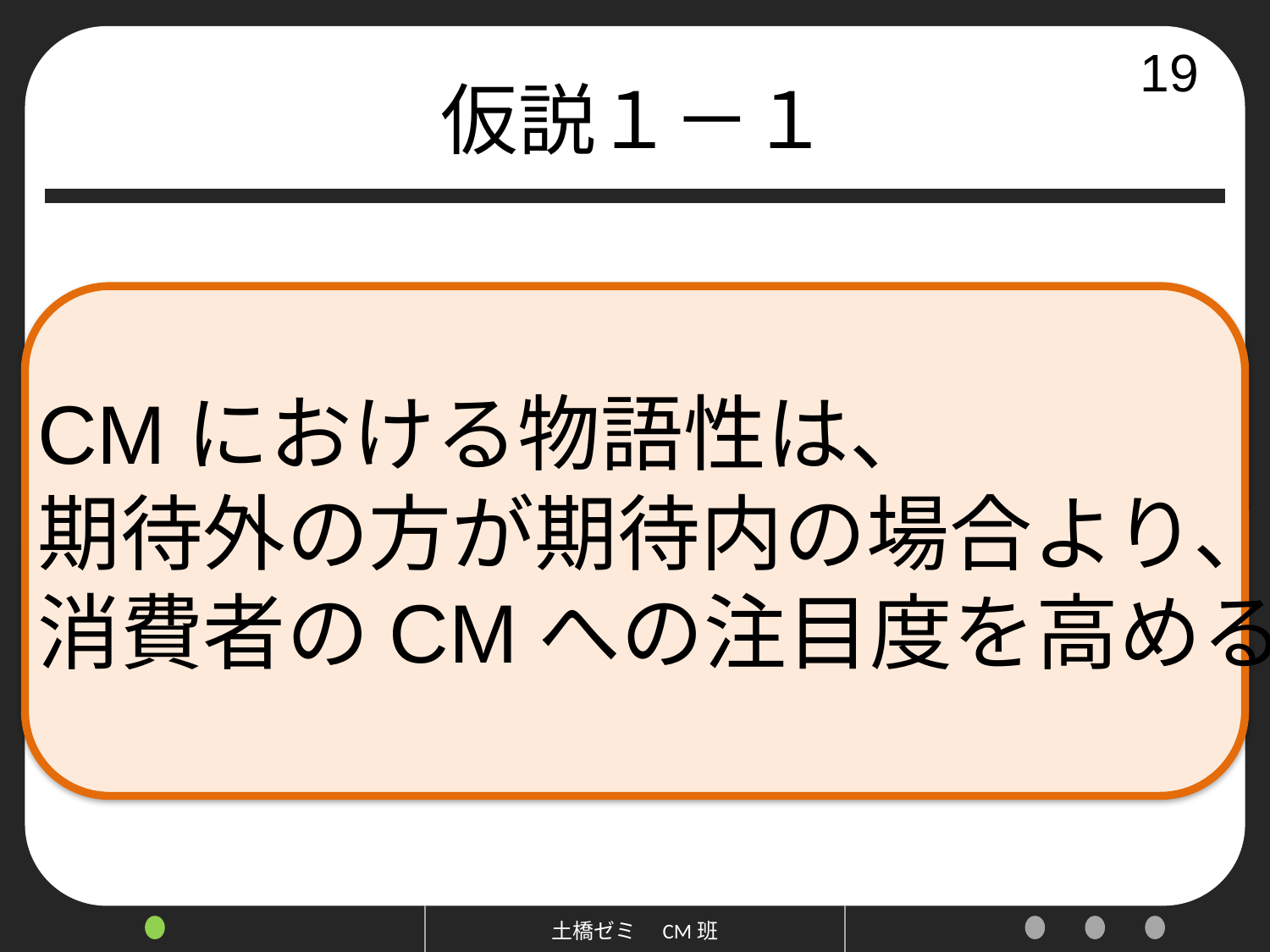

# 仮説１－１
19

CMにおける物語性は、
期待外の方が期待内の場合より、
消費者のCMへの注目度を高める
土橋ゼミ　CM班